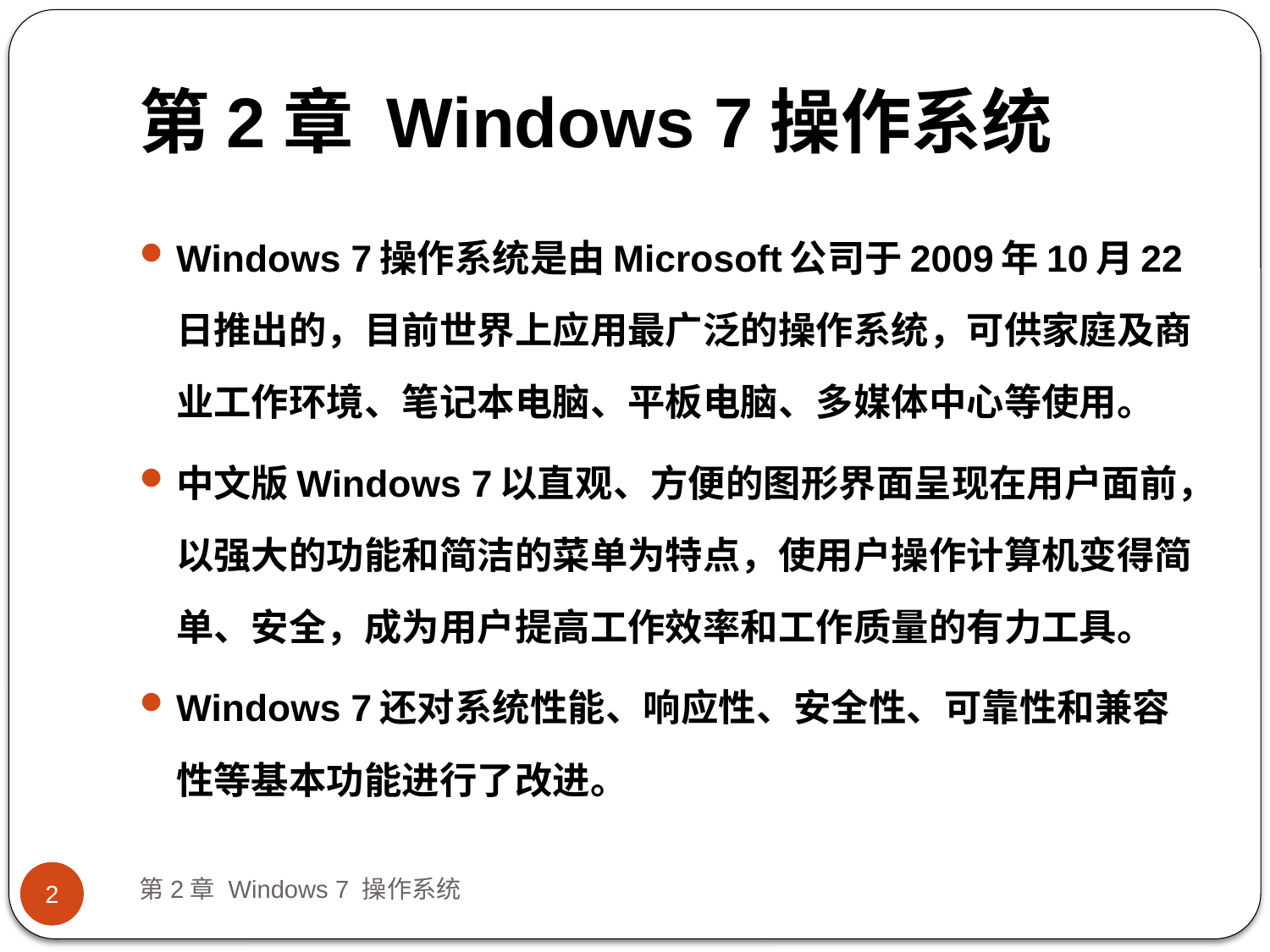

# 第2章 Windows 7操作系统
Windows 7操作系统是由Microsoft公司于2009年10月22日推出的，目前世界上应用最广泛的操作系统，可供家庭及商业工作环境、笔记本电脑、平板电脑、多媒体中心等使用。
中文版Windows 7以直观、方便的图形界面呈现在用户面前，以强大的功能和简洁的菜单为特点，使用户操作计算机变得简单、安全，成为用户提高工作效率和工作质量的有力工具。
Windows 7还对系统性能、响应性、安全性、可靠性和兼容性等基本功能进行了改进。
第2章 Windows 7 操作系统
2